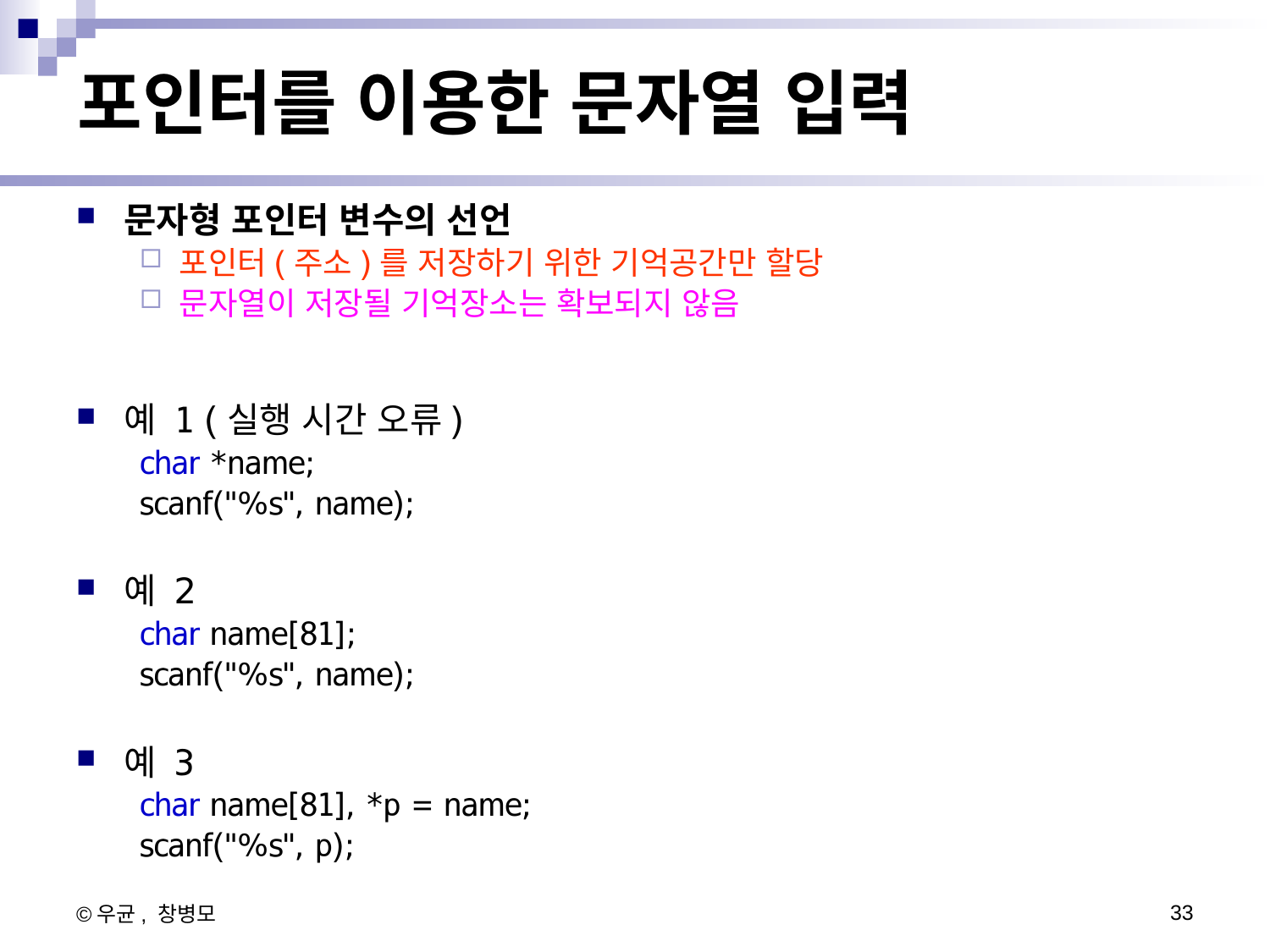

# 포인터를 이용한 문자열 입력
문자형 포인터 변수의 선언
포인터(주소)를 저장하기 위한 기억공간만 할당
문자열이 저장될 기억장소는 확보되지 않음

예 1 (실행 시간 오류)
char *name;
scanf("%s", name);
예 2
char name[81];
scanf("%s", name);
예 3
char name[81], *p = name;
scanf("%s", p);
©우균, 창병모
33